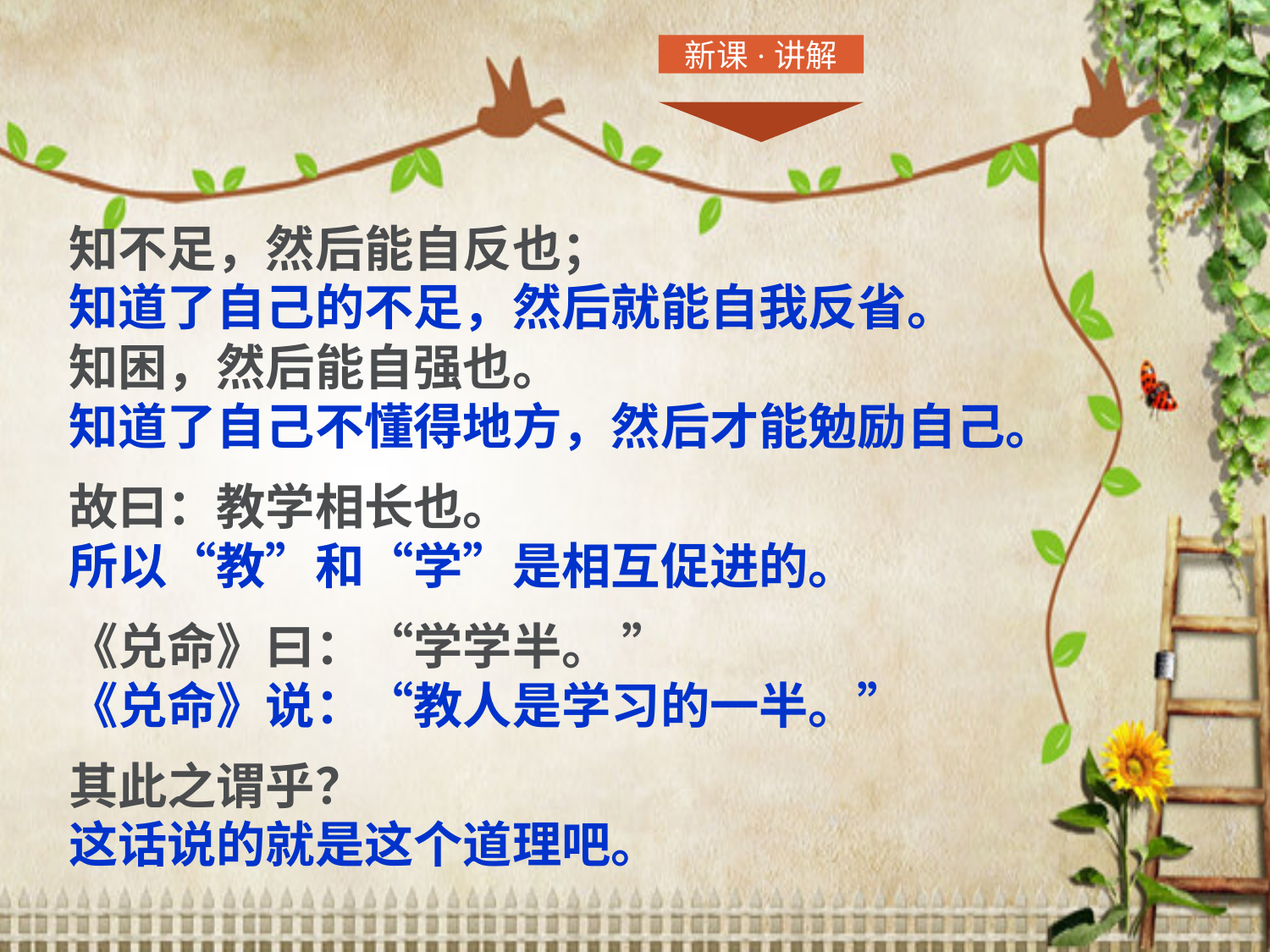

新课·讲解

知不足，然后能自反也；
知道了自己的不足，然后就能自我反省。
知困，然后能自强也。
知道了自己不懂得地方，然后才能勉励自己。

故曰：教学相长也。
所以“教”和“学”是相互促进的。

《兑命》曰：“学学半。 ”
《兑命》说：“教人是学习的一半。”

其此之谓乎？
这话说的就是这个道理吧。